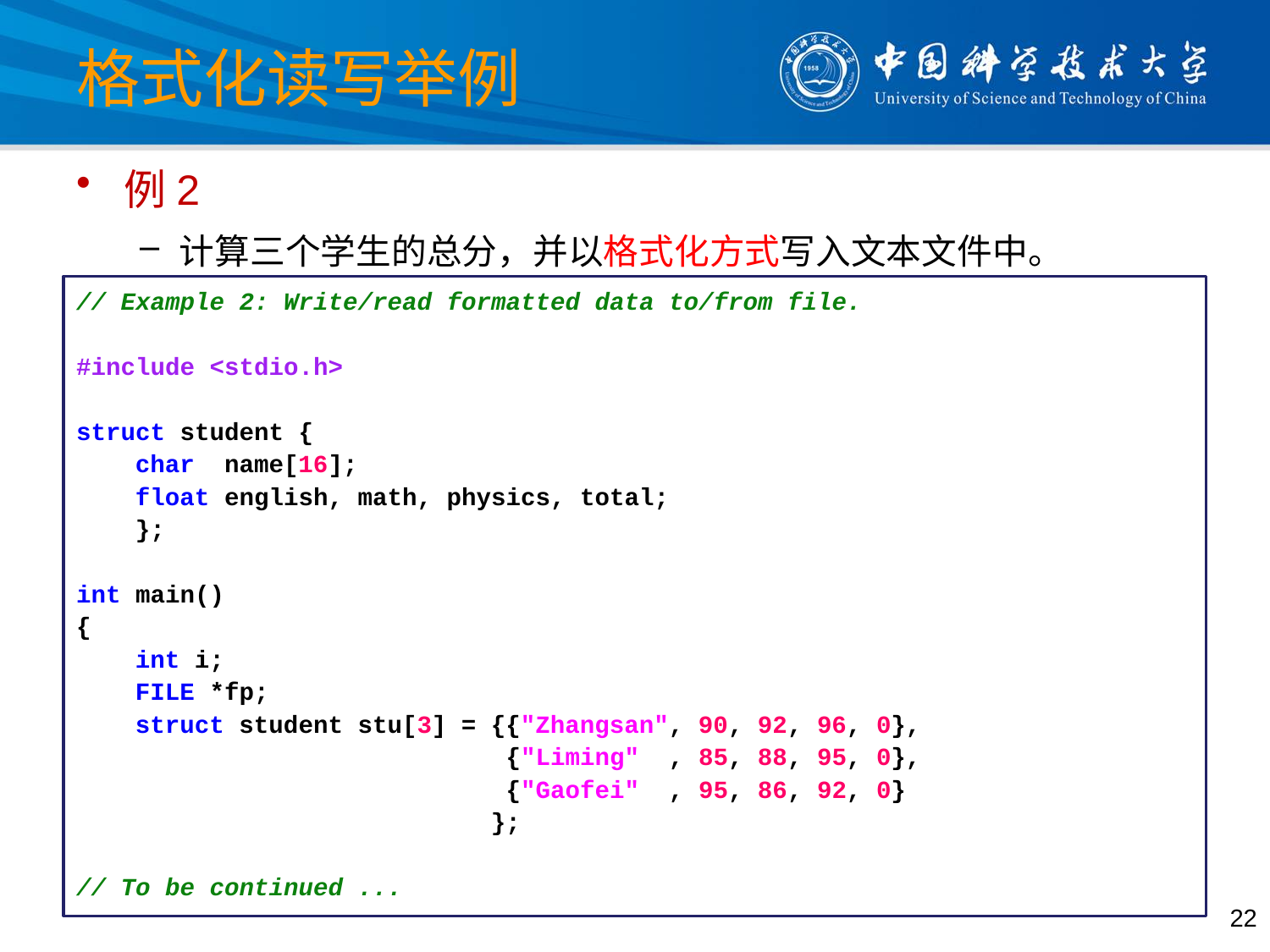

# 格式化读写举例
例2
计算三个学生的总分，并以格式化方式写入文本文件中。
// Example 2: Write/read formatted data to/from file.

#include <stdio.h>

struct student {
    char  name[16];
    float english, math, physics, total;
    };

int main()
{
    int i;
    FILE *fp;
    struct student stu[3] = {{"Zhangsan", 90, 92, 96, 0},
                             {"Liming"  , 85, 88, 95, 0},
                             {"Gaofei"  , 95, 86, 92, 0}
                            };

// To be continued ...
22